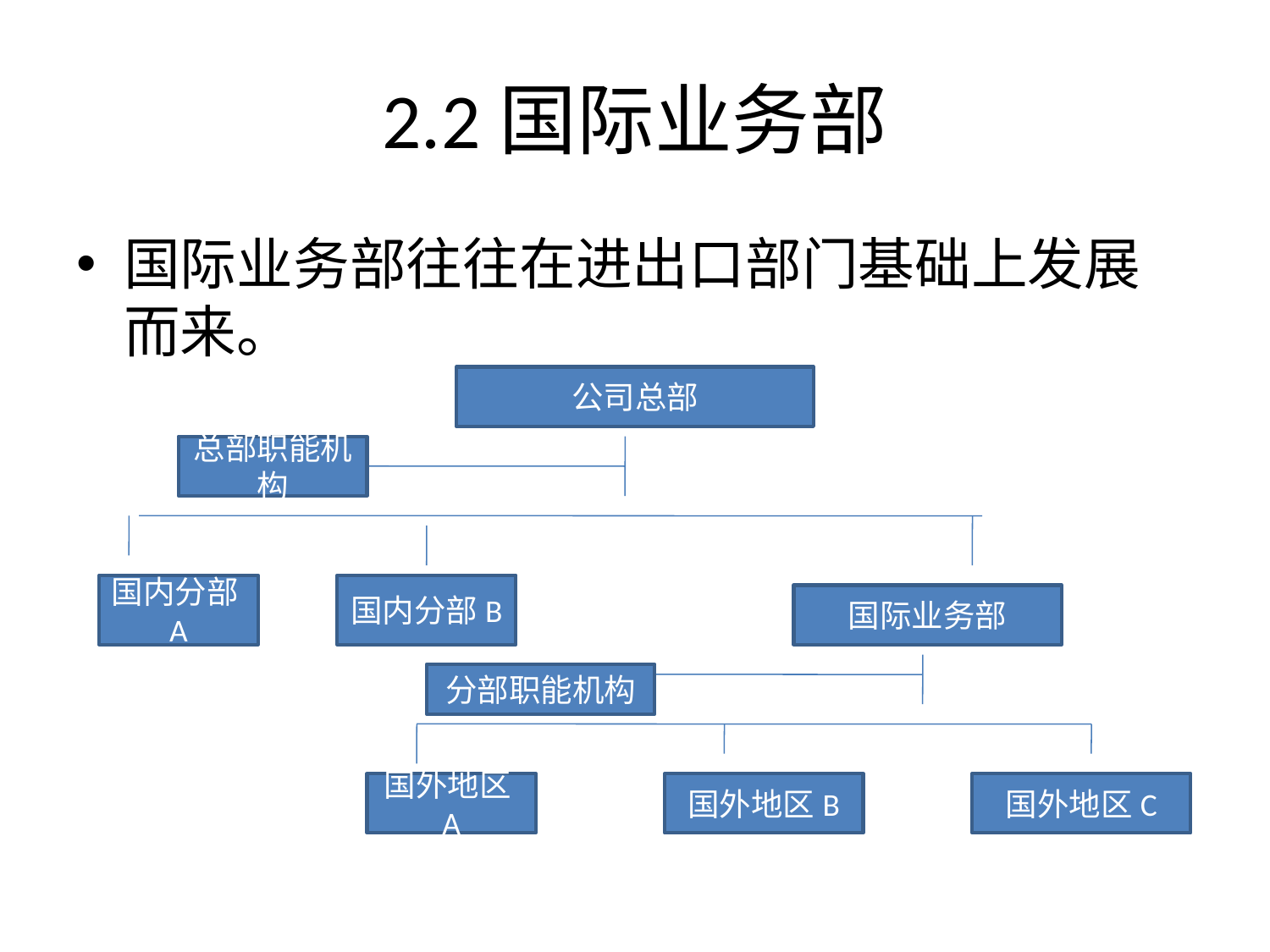

# 2.2国际业务部
国际业务部往往在进出口部门基础上发展而来。

公司总部
总部职能机构
国内分部A
国内分部B
国际业务部
分部职能机构
国外地区A
国外地区B
国外地区C